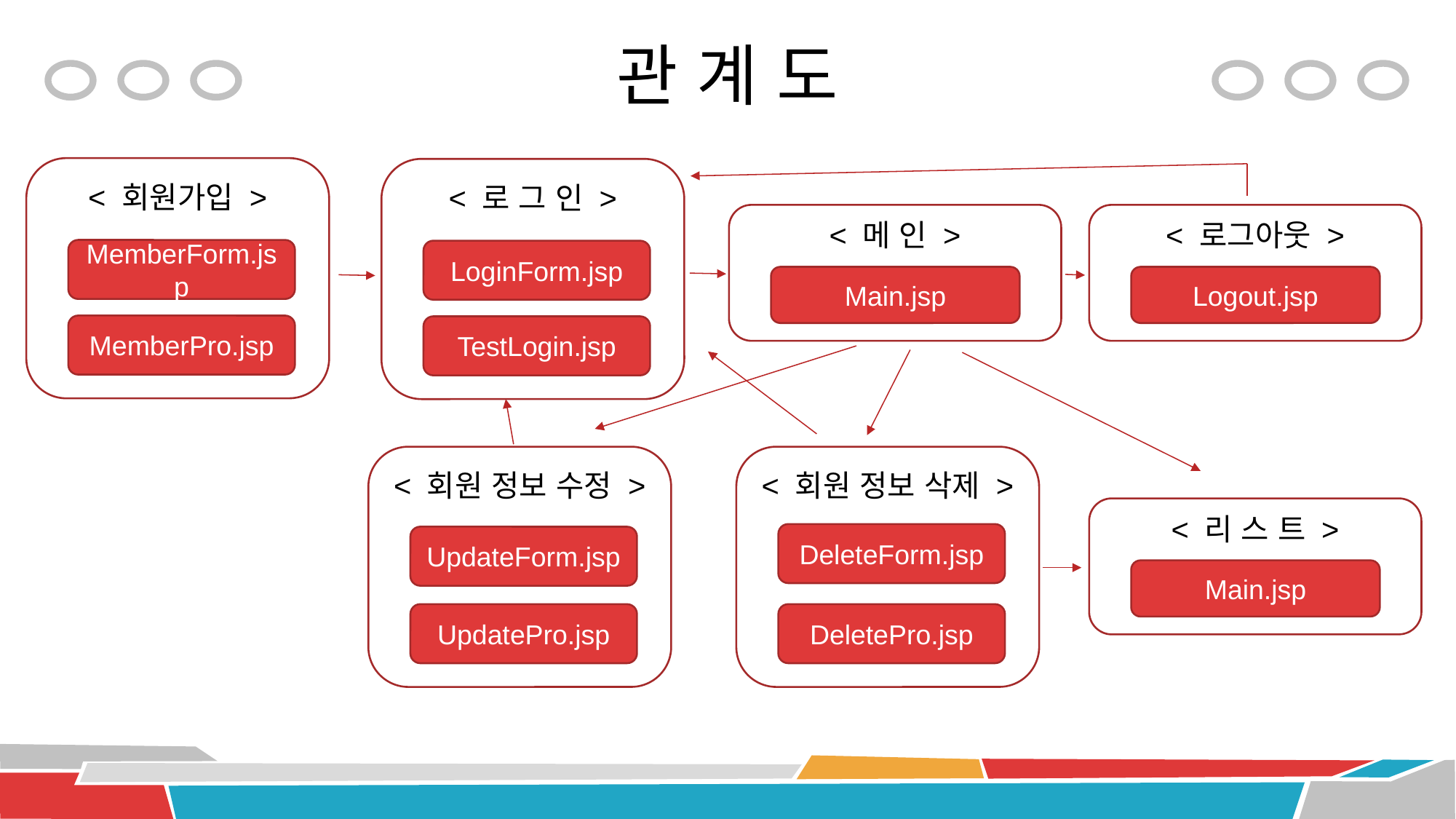

# 관 계 도
< 회원가입 >

< 로 그 인 >

< 메 인 >

< 로그아웃 >

MemberForm.jsp
LoginForm.jsp
Main.jsp
Logout.jsp
MemberPro.jsp
TestLogin.jsp
< 회원 정보 수정 >

< 회원 정보 삭제 >

< 리 스 트 >

DeleteForm.jsp
UpdateForm.jsp
Main.jsp
UpdatePro.jsp
DeletePro.jsp